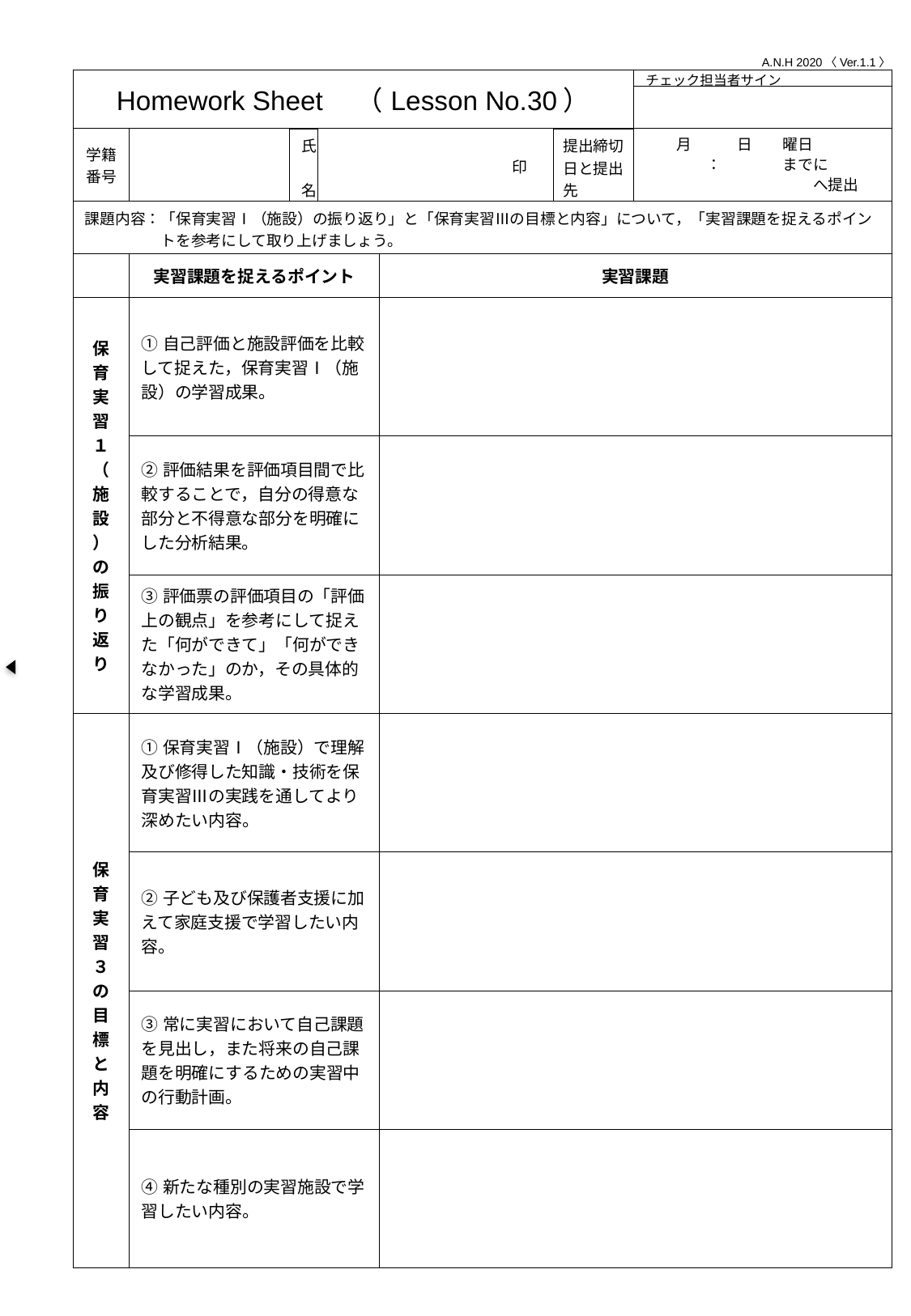

A.N.H 2020〈Ver.1.1〉
| Homework Sheet　（Lesson No.30） |  |  |  |  |  | チェック担当者サイン |
| --- | --- | --- | --- | --- | --- | --- |
|  |  |  |  |  |  |  |
| 学籍番号 |  | 氏　名 | 印 |  | 提出締切日と提出先 | 月　　　日　　曜日 　　　　：　　　　までに 　　　　　　　　　　　へ提出 |
| 課題内容：「保育実習Ⅰ（施設）の振り返り」と「保育実習Ⅲの目標と内容」について，「実習課題を捉えるポイン 　　　　　トを参考にして取り上げましょう。 |  |  |  |  |  |  |
|  | 実習課題を捉えるポイント |  |  | 実習課題 |  |  |
| 保育実習１（施設）の振り返り | ①自己評価と施設評価を比較して捉えた，保育実習Ⅰ（施設）の学習成果。 |  |  |  |  |  |
|  | ②評価結果を評価項目間で比較することで，自分の得意な部分と不得意な部分を明確にした分析結果。 |  |  |  |  |  |
|  | ③評価票の評価項目の「評価上の観点」を参考にして捉えた「何ができて」「何ができなかった」のか，その具体的な学習成果。 |  |  |  |  |  |
| 保育実習３の目標と内容 | ①保育実習Ⅰ（施設）で理解及び修得した知識・技術を保育実習Ⅲの実践を通してより深めたい内容。 |  |  |  |  |  |
|  | ②子ども及び保護者支援に加えて家庭支援で学習したい内容。 |  |  |  |  |  |
|  | ③常に実習において自己課題を見出し，また将来の自己課題を明確にするための実習中の行動計画。 |  |  |  |  |  |
|  | ④新たな種別の実習施設で学習したい内容。 |  |  |  |  |  |